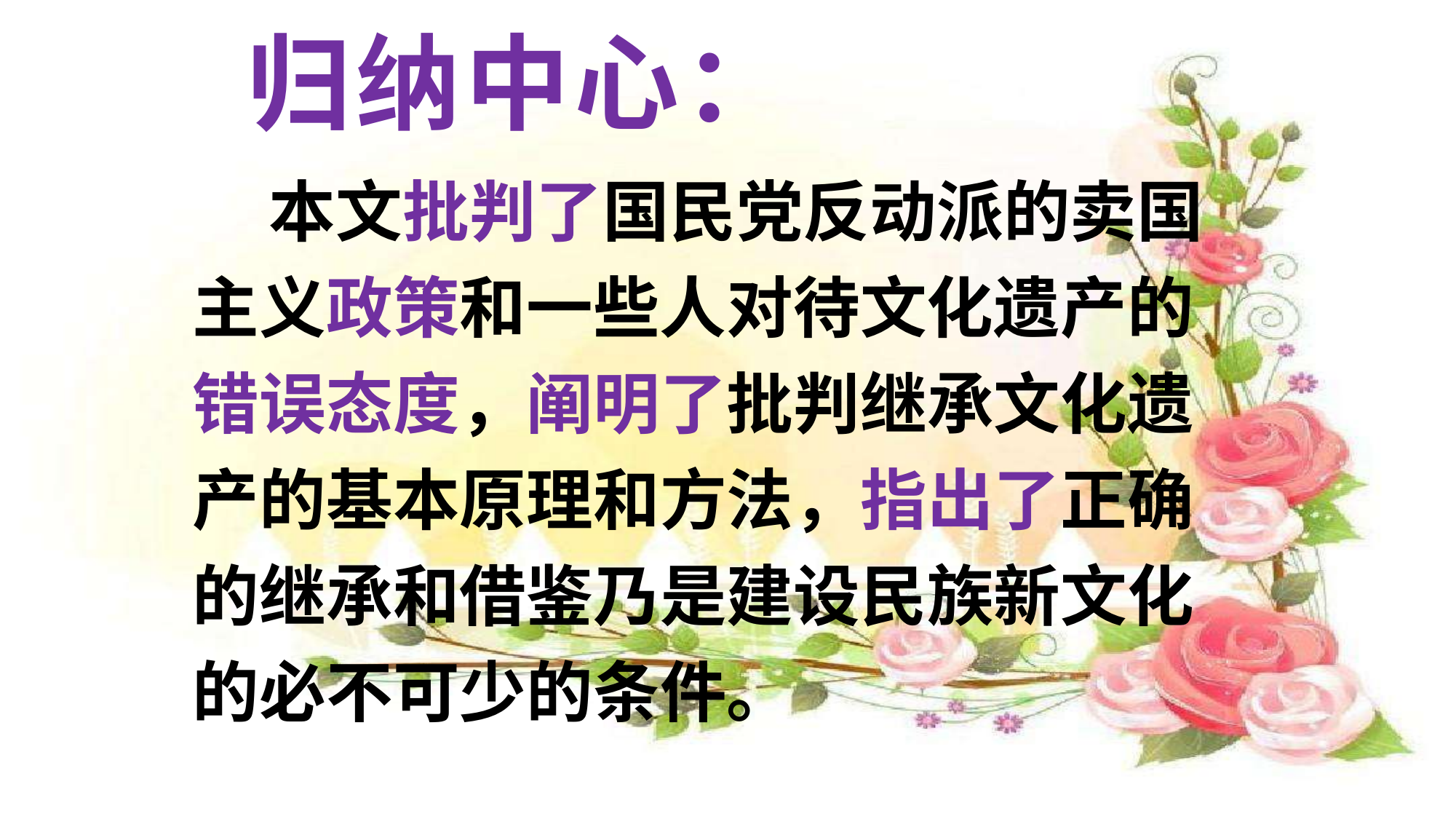

# 归纳中心：
    本文批判了国民党反动派的卖国主义政策和一些人对待文化遗产的错误态度，阐明了批判继承文化遗产的基本原理和方法，指出了正确的继承和借鉴乃是建设民族新文化的必不可少的条件。